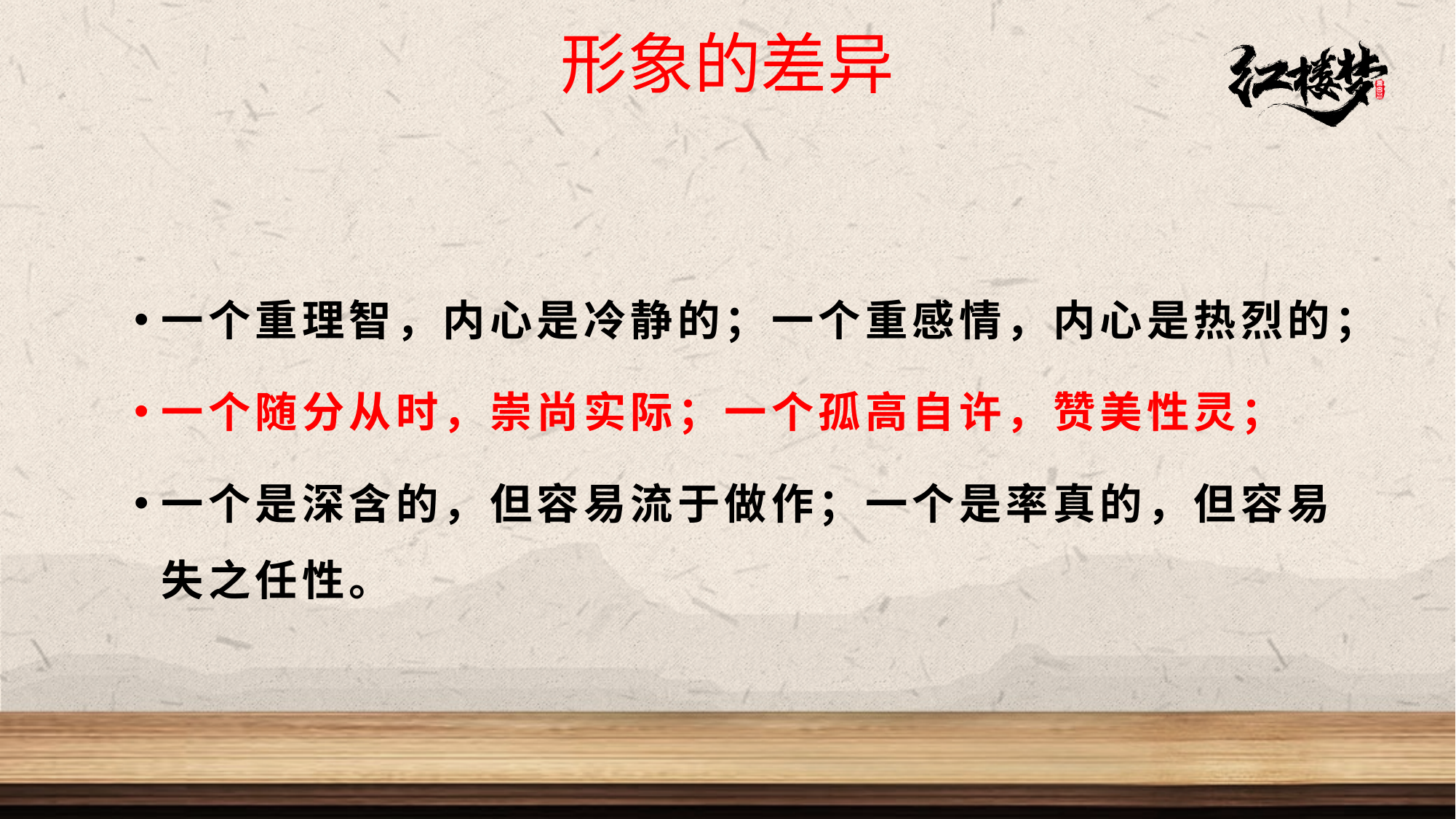

形象的差异

一个重理智，内心是冷静的；一个重感情，内心是热烈的；
一个随分从时，崇尚实际；一个孤高自许，赞美性灵；
一个是深含的，但容易流于做作；一个是率真的，但容易失之任性。